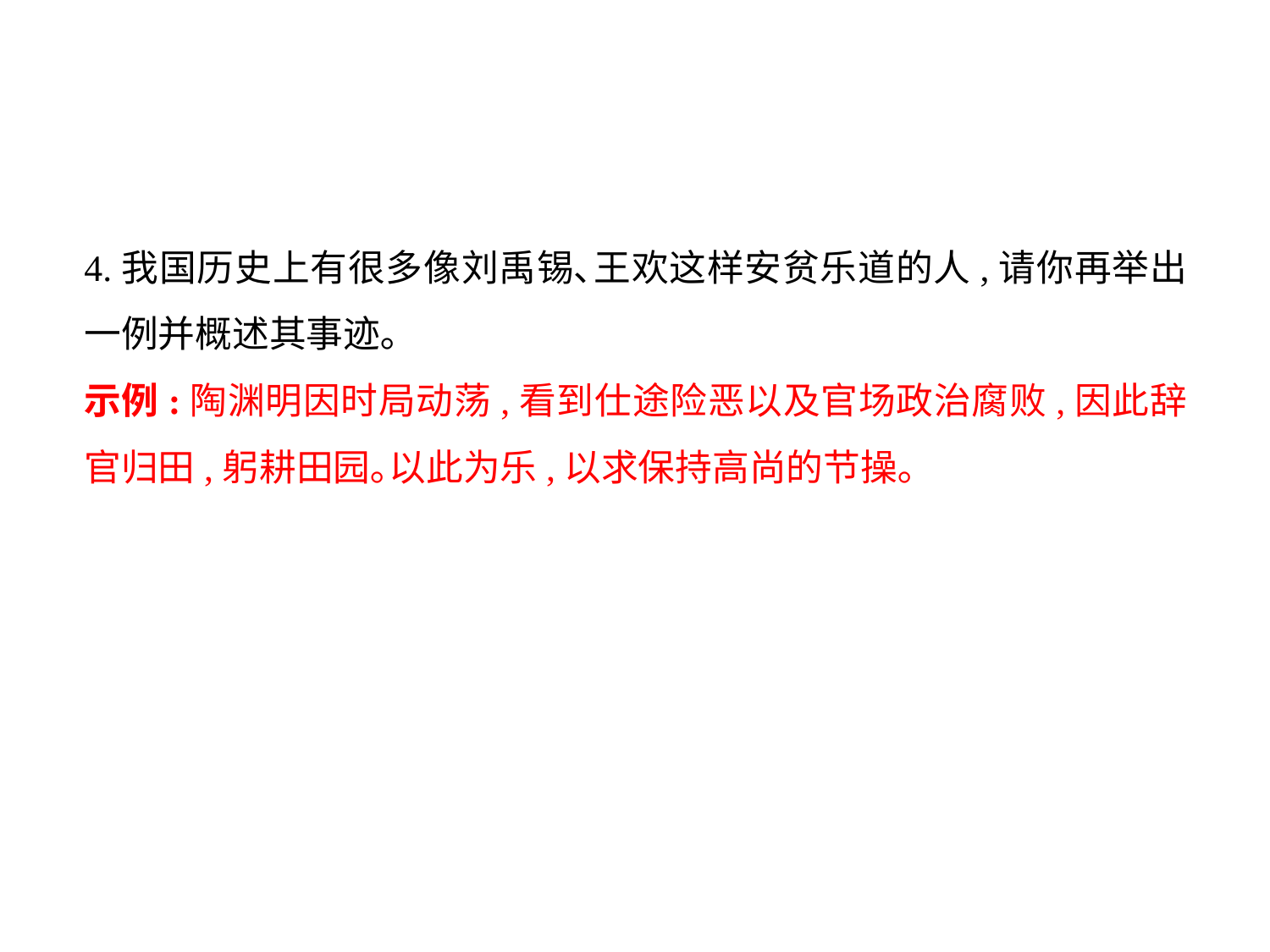

4.我国历史上有很多像刘禹锡､王欢这样安贫乐道的人,请你再举出一例并概述其事迹｡
示例:陶渊明因时局动荡,看到仕途险恶以及官场政治腐败,因此辞官归田,躬耕田园｡以此为乐,以求保持高尚的节操｡